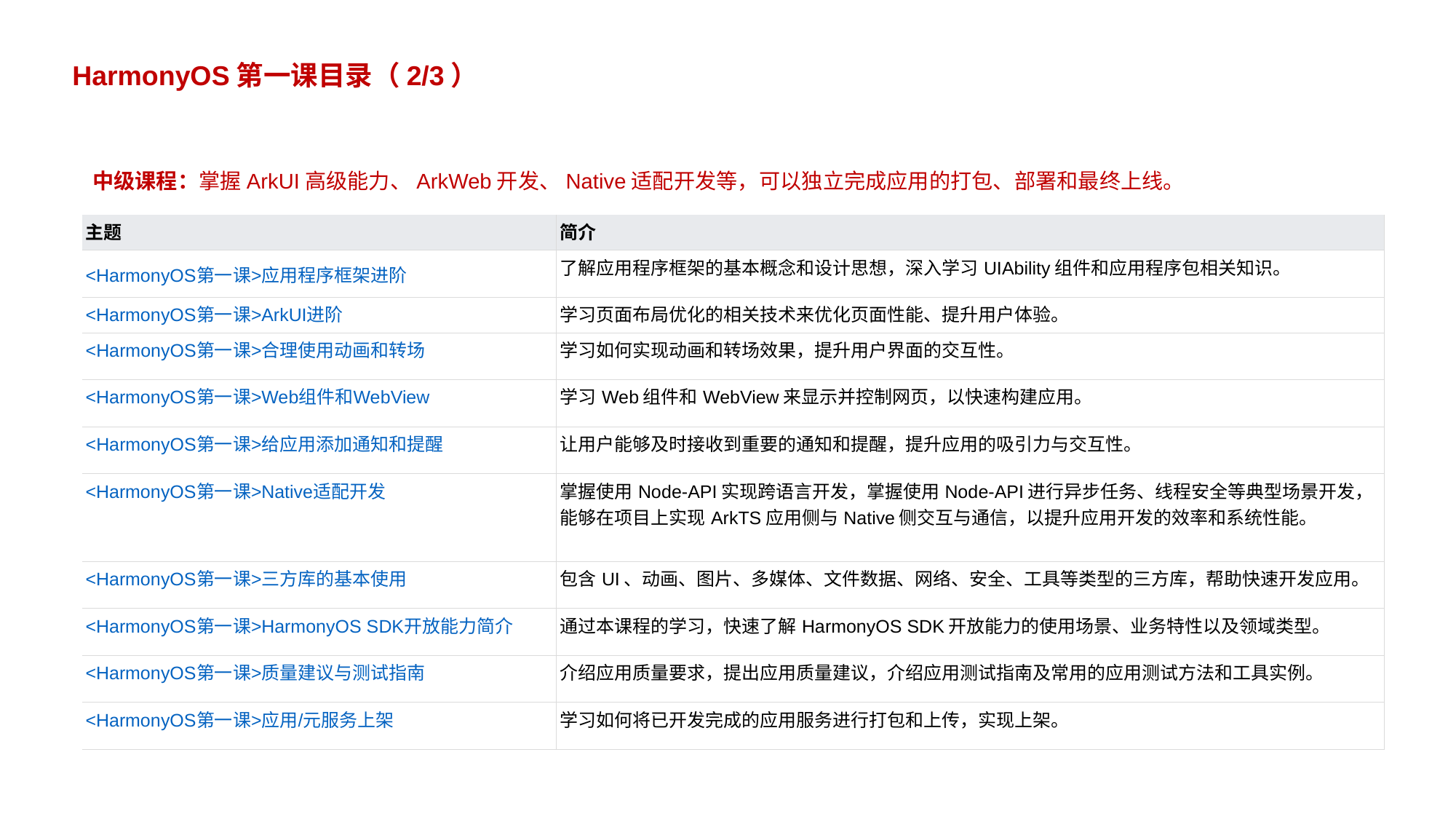

HarmonyOS第一课目录（2/3）
中级课程：掌握ArkUI高级能力、ArkWeb开发、Native适配开发等，可以独立完成应用的打包、部署和最终上线。
| 主题 | 简介 |
| --- | --- |
| <HarmonyOS第一课>应用程序框架进阶 | 了解应用程序框架的基本概念和设计思想，深入学习UIAbility组件和应用程序包相关知识。 |
| <HarmonyOS第一课>ArkUI进阶 | 学习页面布局优化的相关技术来优化页面性能、提升用户体验。 |
| <HarmonyOS第一课>合理使用动画和转场 | 学习如何实现动画和转场效果，提升用户界面的交互性。 |
| <HarmonyOS第一课>Web组件和WebView | 学习Web组件和WebView来显示并控制网页，以快速构建应用。 |
| <HarmonyOS第一课>给应用添加通知和提醒 | 让用户能够及时接收到重要的通知和提醒，提升应用的吸引力与交互性。 |
| <HarmonyOS第一课>Native适配开发 | 掌握使用Node-API实现跨语言开发，掌握使用Node-API进行异步任务、线程安全等典型场景开发，能够在项目上实现ArkTS应用侧与Native侧交互与通信，以提升应用开发的效率和系统性能。 |
| <HarmonyOS第一课>三方库的基本使用 | 包含UI、动画、图片、多媒体、文件数据、网络、安全、工具等类型的三方库，帮助快速开发应用。 |
| <HarmonyOS第一课>HarmonyOS SDK开放能力简介 | 通过本课程的学习，快速了解HarmonyOS SDK开放能力的使用场景、业务特性以及领域类型。 |
| <HarmonyOS第一课>质量建议与测试指南 | 介绍应用质量要求，提出应用质量建议，介绍应用测试指南及常用的应用测试方法和工具实例。 |
| <HarmonyOS第一课>应用/元服务上架 | 学习如何将已开发完成的应用服务进行打包和上传，实现上架。 |